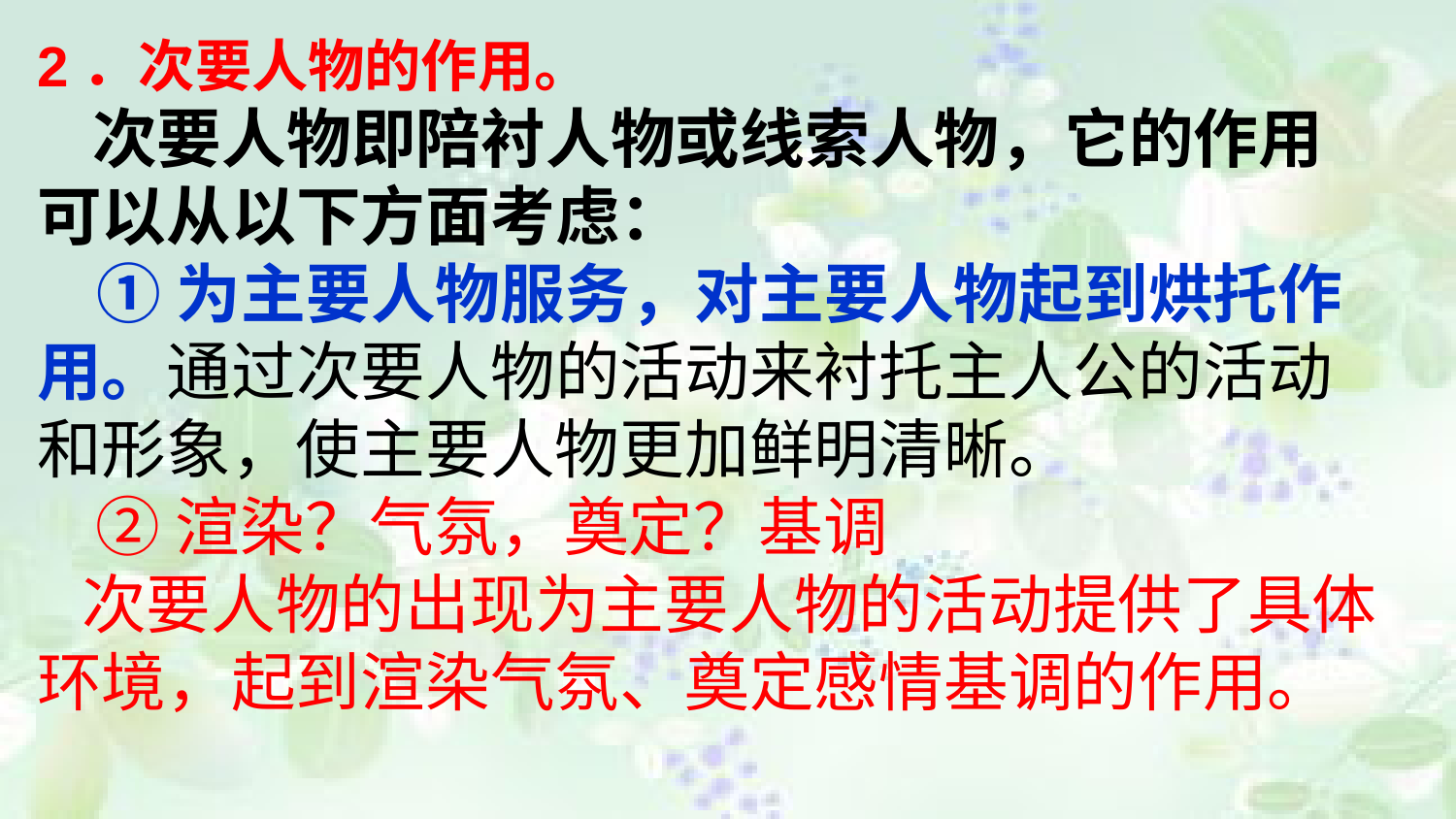

2．次要人物的作用。
    次要人物即陪衬人物或线索人物，它的作用可以从以下方面考虑：
    ①为主要人物服务，对主要人物起到烘托作用。通过次要人物的活动来衬托主人公的活动和形象，使主要人物更加鲜明清晰。
    ②渲染？气氛，奠定？基调
  次要人物的出现为主要人物的活动提供了具体环境，起到渲染气氛、奠定感情基调的作用。